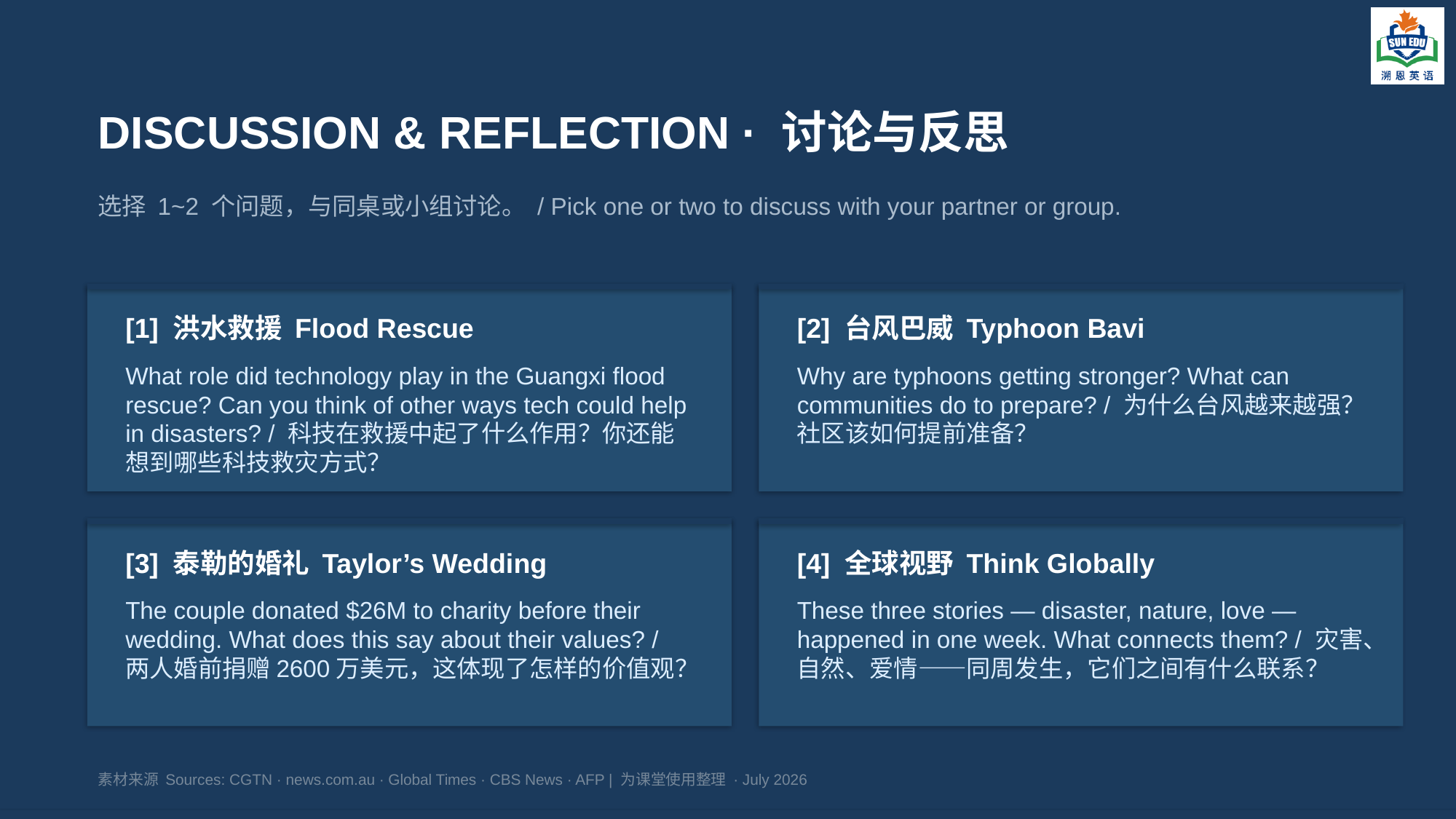

DISCUSSION & REFLECTION · 讨论与反思
选择 1~2 个问题，与同桌或小组讨论。 / Pick one or two to discuss with your partner or group.

[1] 洪水救援 Flood Rescue
[2] 台风巴威 Typhoon Bavi
What role did technology play in the Guangxi flood rescue? Can you think of other ways tech could help in disasters? / 科技在救援中起了什么作用？你还能想到哪些科技救灾方式？
Why are typhoons getting stronger? What can communities do to prepare? / 为什么台风越来越强？社区该如何提前准备？

[3] 泰勒的婚礼 Taylor’s Wedding
[4] 全球视野 Think Globally
The couple donated $26M to charity before their wedding. What does this say about their values? / 两人婚前捐赠2600万美元，这体现了怎样的价值观？
These three stories — disaster, nature, love — happened in one week. What connects them? / 灾害、自然、爱情——同周发生，它们之间有什么联系？
素材来源 Sources: CGTN · news.com.au · Global Times · CBS News · AFP | 为课堂使用整理 · July 2026